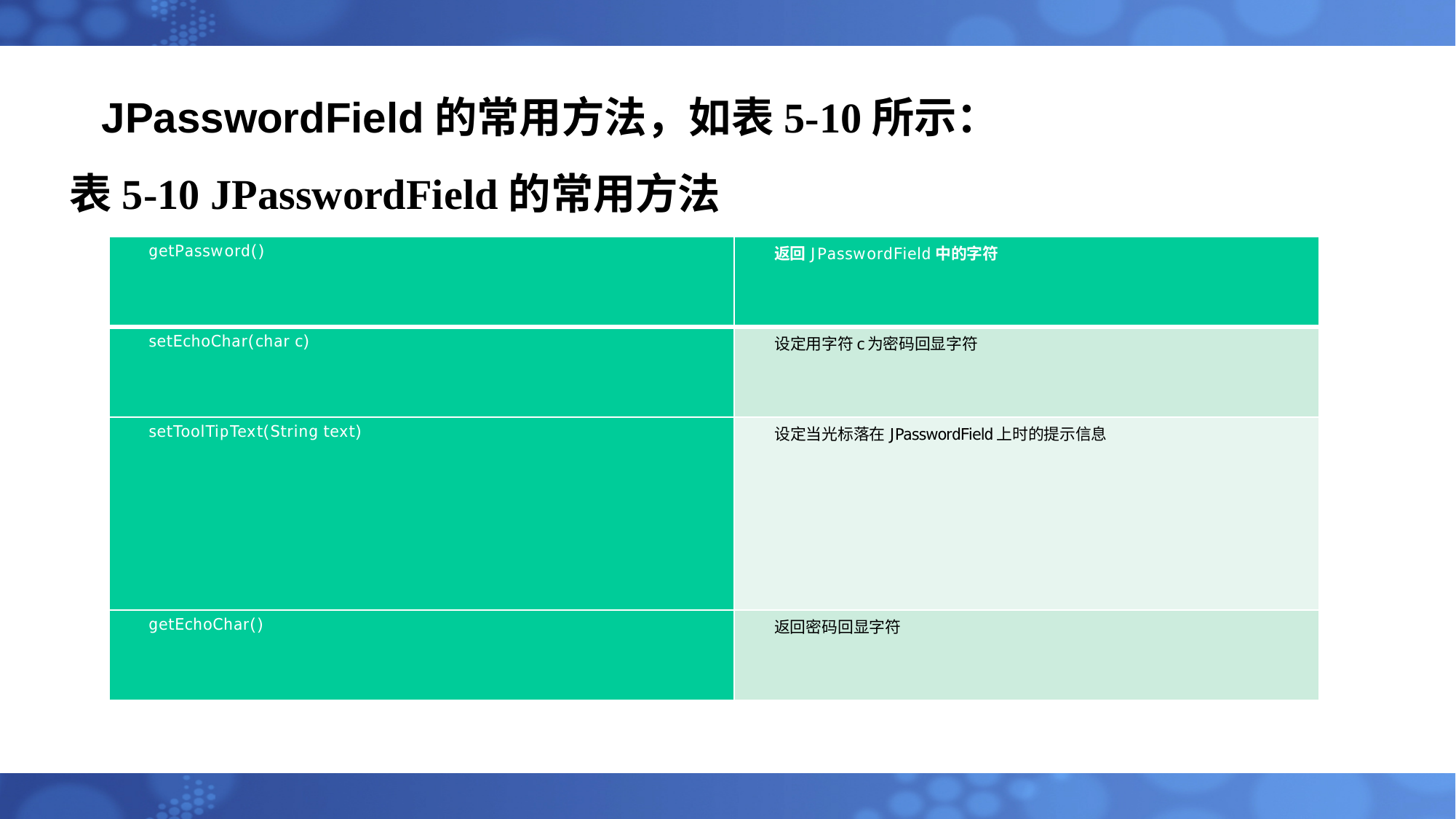

# JPasswordField的常用方法，如表5-10所示： 表5-10 JPasswordField的常用方法
| getPassword() | 返回JPasswordField中的字符 |
| --- | --- |
| setEchoChar(char c) | 设定用字符c为密码回显字符 |
| setToolTipText(String text) | 设定当光标落在JPasswordField上时的提示信息 |
| getEchoChar() | 返回密码回显字符 |